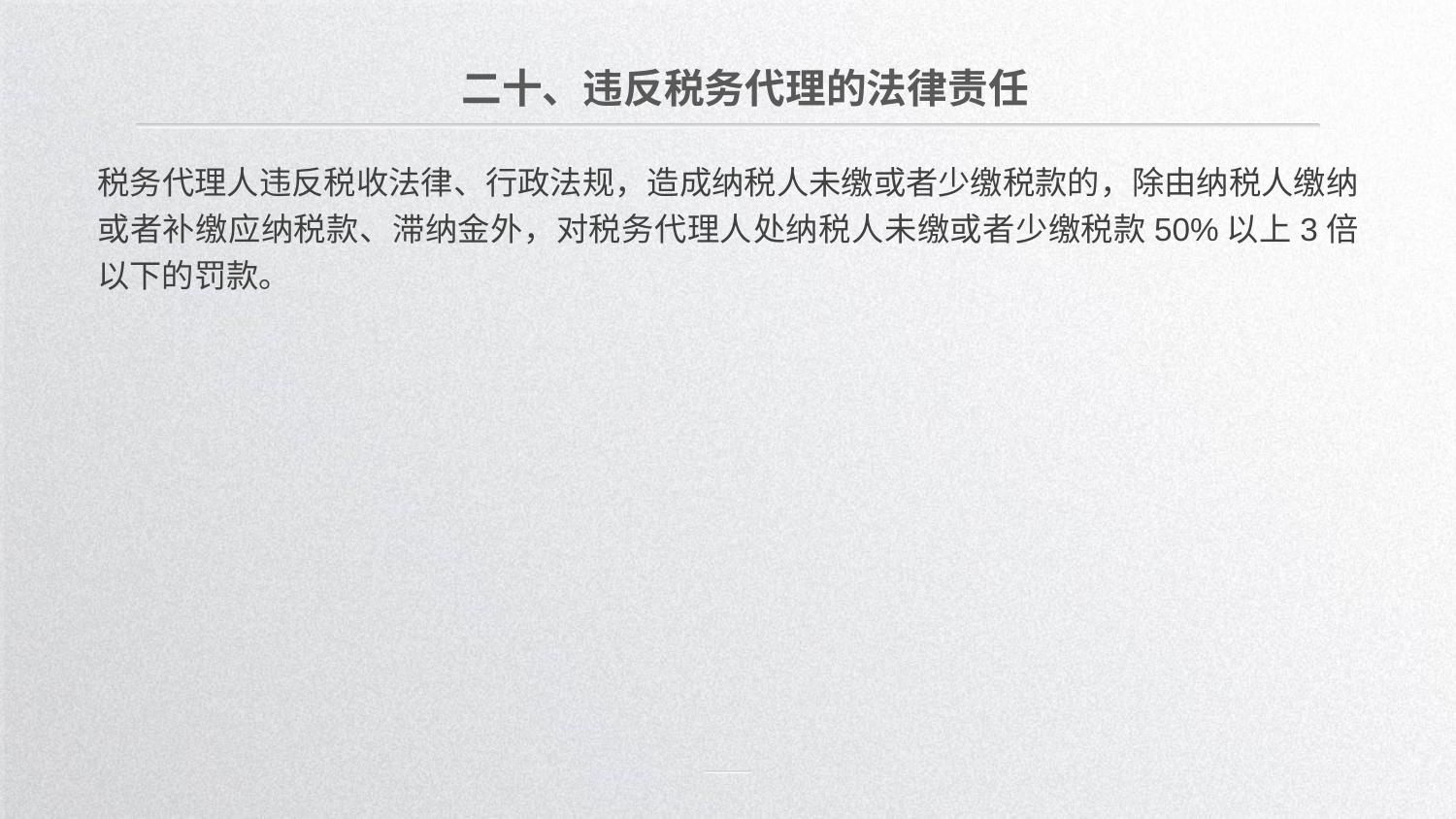

二十、违反税务代理的法律责任
税务代理人违反税收法律、行政法规，造成纳税人未缴或者少缴税款的，除由纳税人缴纳或者补缴应纳税款、滞纳金外，对税务代理人处纳税人未缴或者少缴税款50%以上3倍以下的罚款。